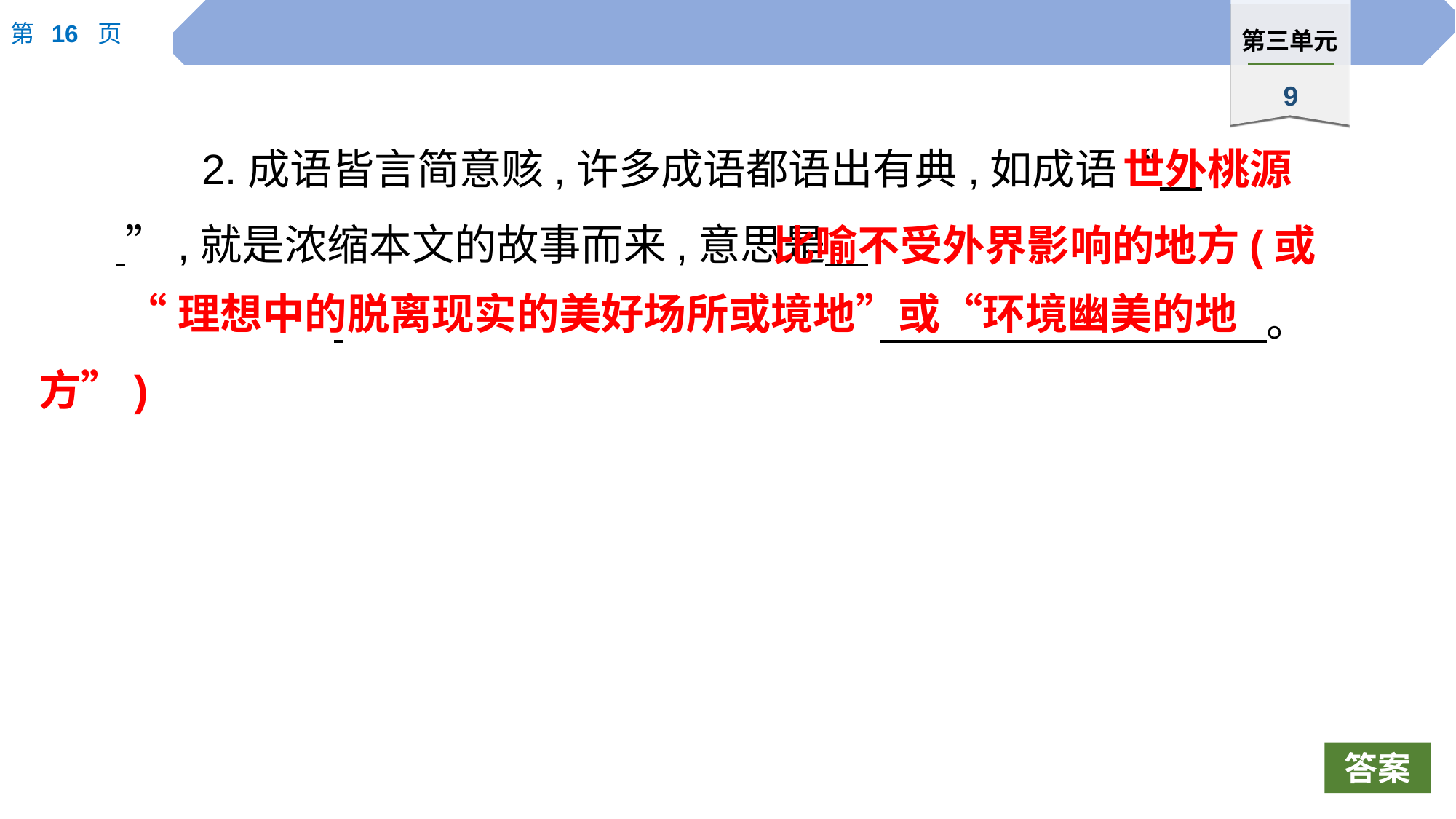

2.成语皆言简意赅,许多成语都语出有典,如成语“　		 ”,就是浓缩本文的故事而来,意思是　							 					              　　　　　　。
世外桃源
比喻不受外界影响的地方(或
“理想中的脱离现实的美好场所或境地”或“环境幽美的地方”)
答案